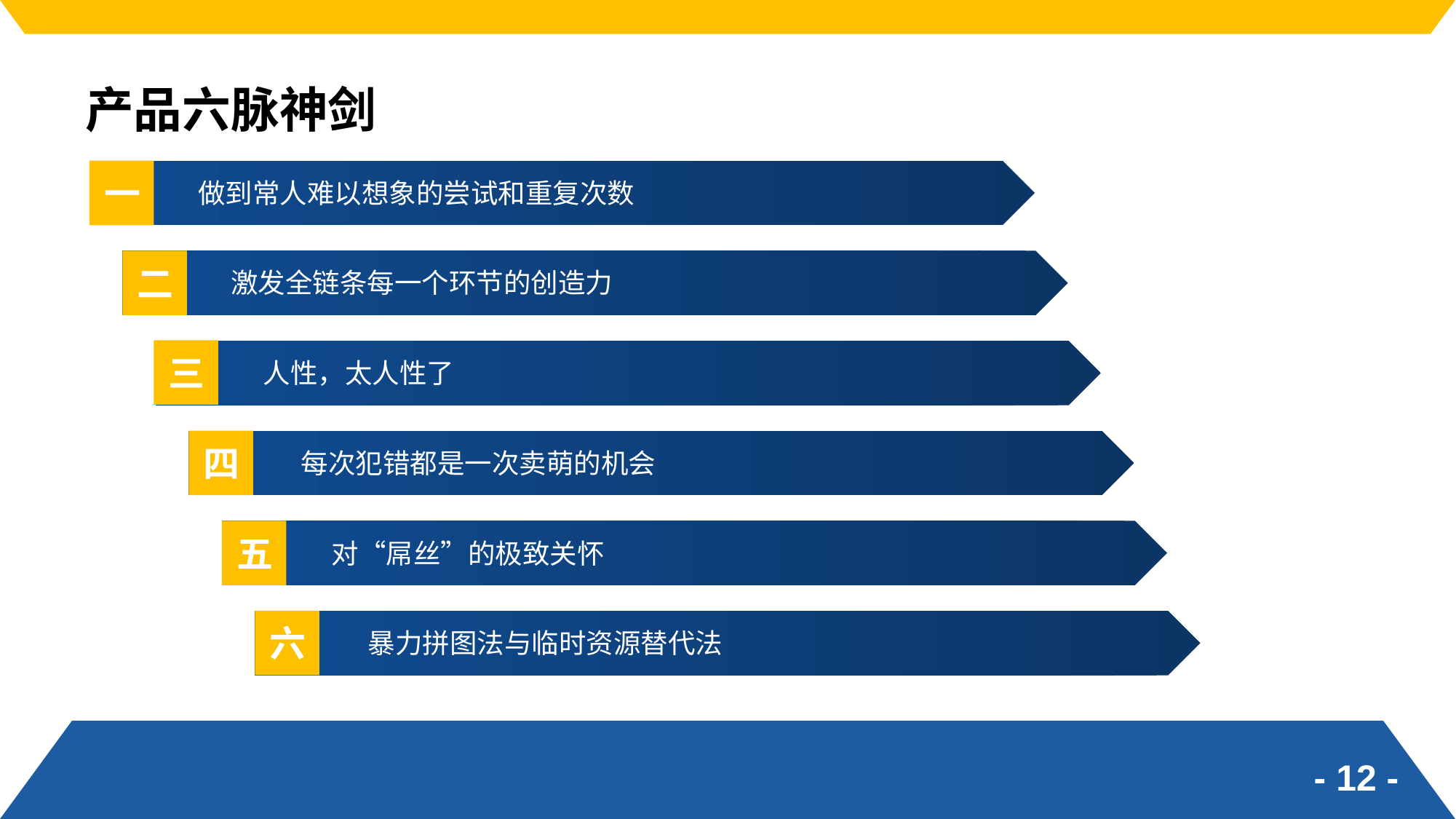

产品六脉神剑

一
做到常人难以想象的尝试和重复次数

二

激发全链条每一个环节的创造力

三

人性，太人性了

四

每次犯错都是一次卖萌的机会

五
对“屌丝”的极致关怀

六

暴力拼图法与临时资源替代法

- 12 -